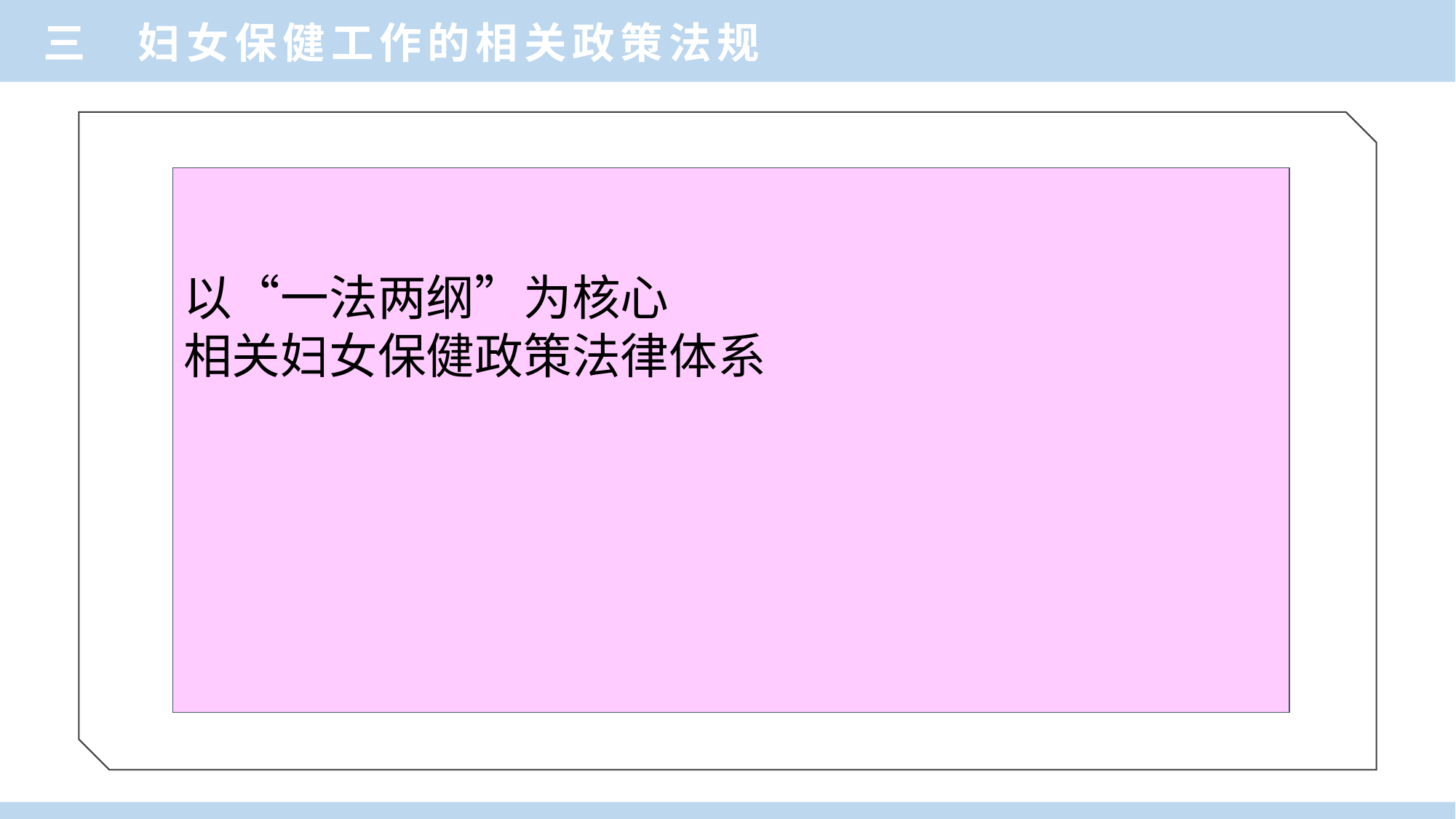

三   妇女保健工作的相关政策法规

以“一法两纲”为核心
相关妇女保健政策法律体系